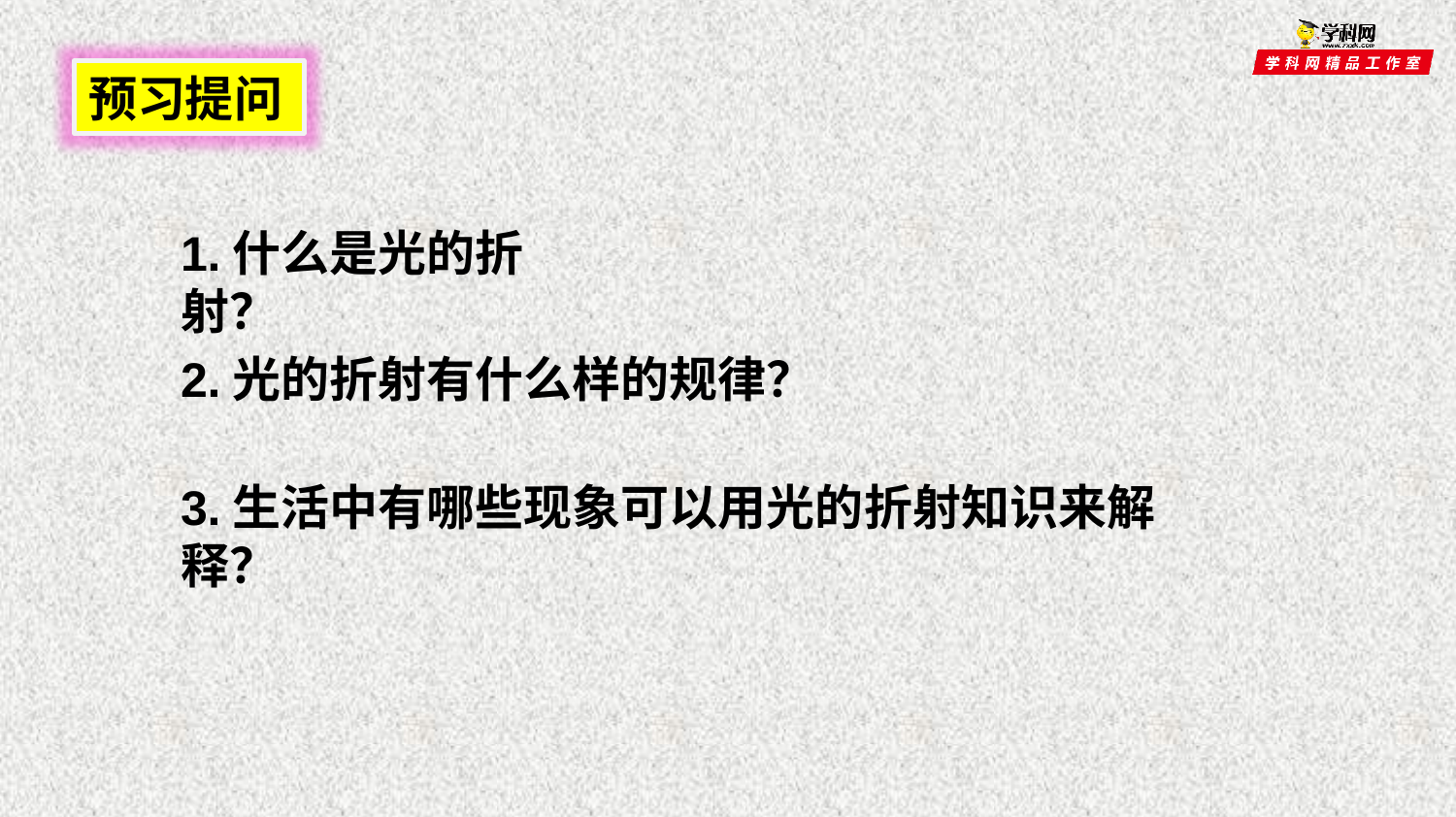

预习提问
1.什么是光的折射？
2.光的折射有什么样的规律？
3.生活中有哪些现象可以用光的折射知识来解释？